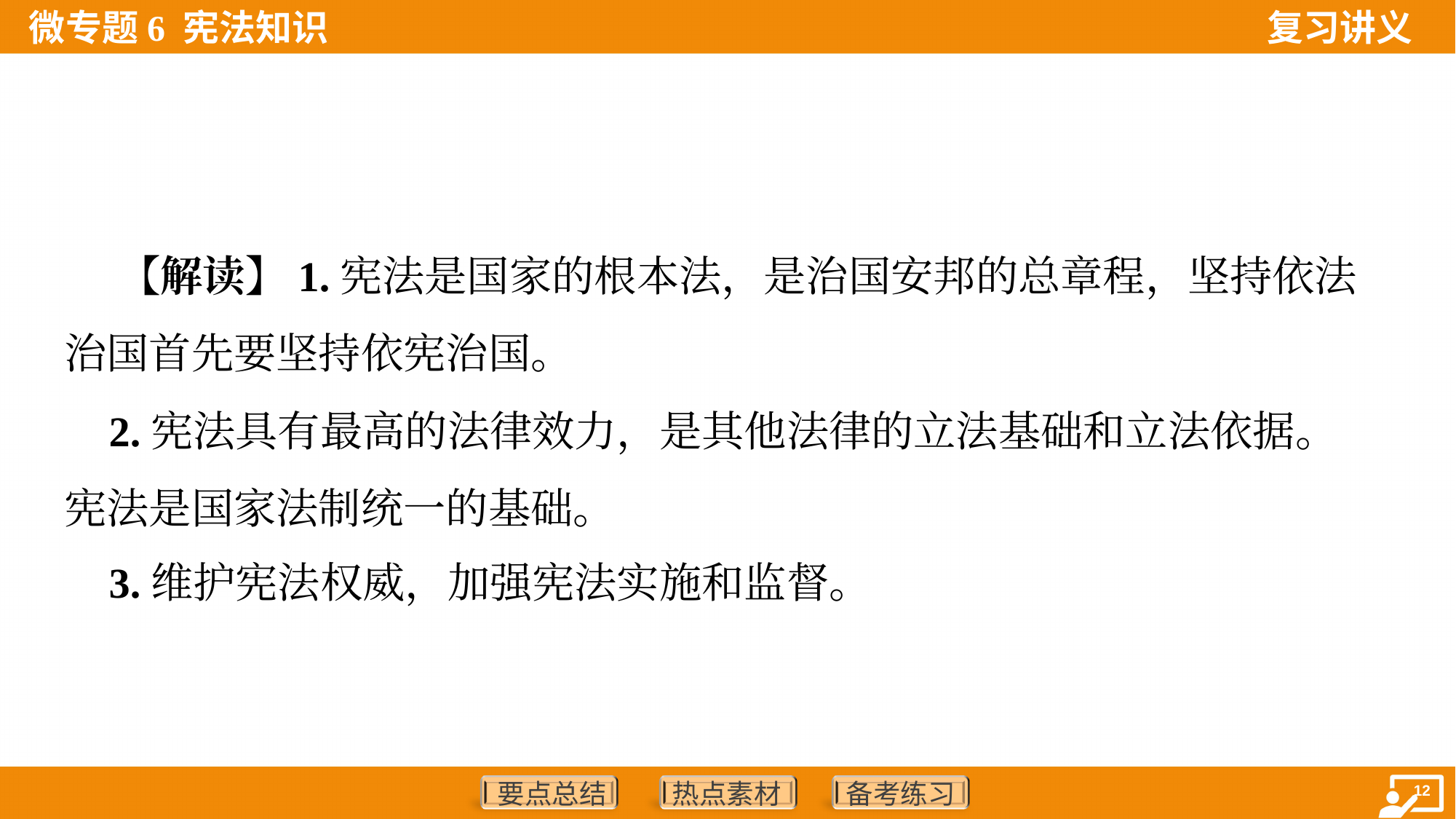

【解读】1.宪法是国家的根本法，是治国安邦的总章程，坚持依法
治国首先要坚持依宪治国。
    2.宪法具有最高的法律效力，是其他法律的立法基础和立法依据。
宪法是国家法制统一的基础。
    3.维护宪法权威，加强宪法实施和监督。